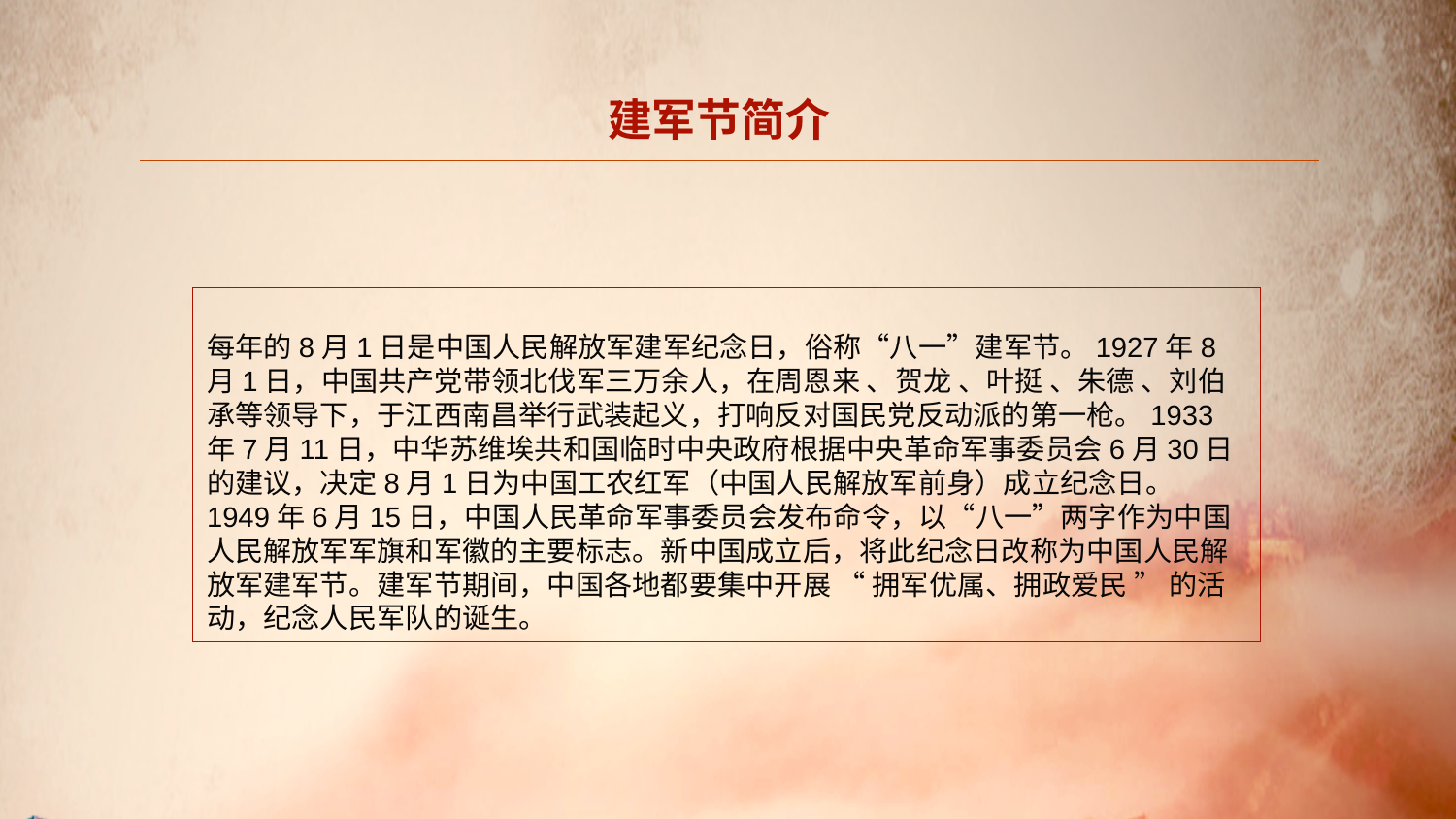

建军节简介

每年的8月1日是中国人民解放军建军纪念日，俗称“八一”建军节。1927年8月1日，中国共产党带领北伐军三万余人，在周恩来 、贺龙 、叶挺 、朱德 、刘伯承等领导下，于江西南昌举行武装起义，打响反对国民党反动派的第一枪。1933年7月11日，中华苏维埃共和国临时中央政府根据中央革命军事委员会6月30日的建议，决定8月1日为中国工农红军（中国人民解放军前身）成立纪念日。
1949年6月15日，中国人民革命军事委员会发布命令，以“八一”两字作为中国人民解放军军旗和军徽的主要标志。新中国成立后，将此纪念日改称为中国人民解放军建军节。建军节期间，中国各地都要集中开展 “ 拥军优属、拥政爱民 ” 的活动，纪念人民军队的诞生。